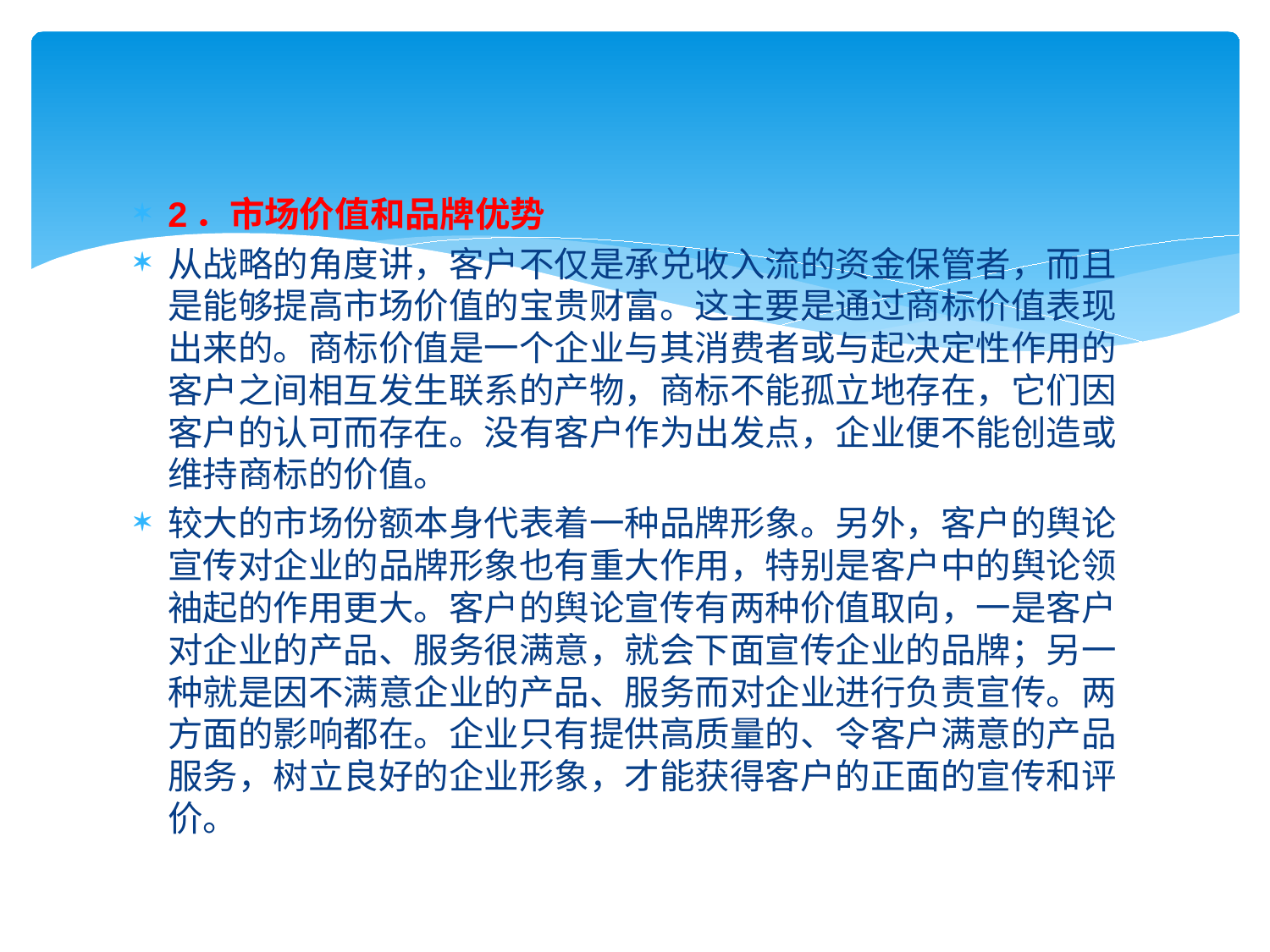

2．市场价值和品牌优势
从战略的角度讲，客户不仅是承兑收入流的资金保管者，而且是能够提高市场价值的宝贵财富。这主要是通过商标价值表现出来的。商标价值是一个企业与其消费者或与起决定性作用的客户之间相互发生联系的产物，商标不能孤立地存在，它们因客户的认可而存在。没有客户作为出发点，企业便不能创造或维持商标的价值。
较大的市场份额本身代表着一种品牌形象。另外，客户的舆论宣传对企业的品牌形象也有重大作用，特别是客户中的舆论领袖起的作用更大。客户的舆论宣传有两种价值取向，一是客户对企业的产品、服务很满意，就会下面宣传企业的品牌；另一种就是因不满意企业的产品、服务而对企业进行负责宣传。两方面的影响都在。企业只有提供高质量的、令客户满意的产品服务，树立良好的企业形象，才能获得客户的正面的宣传和评价。